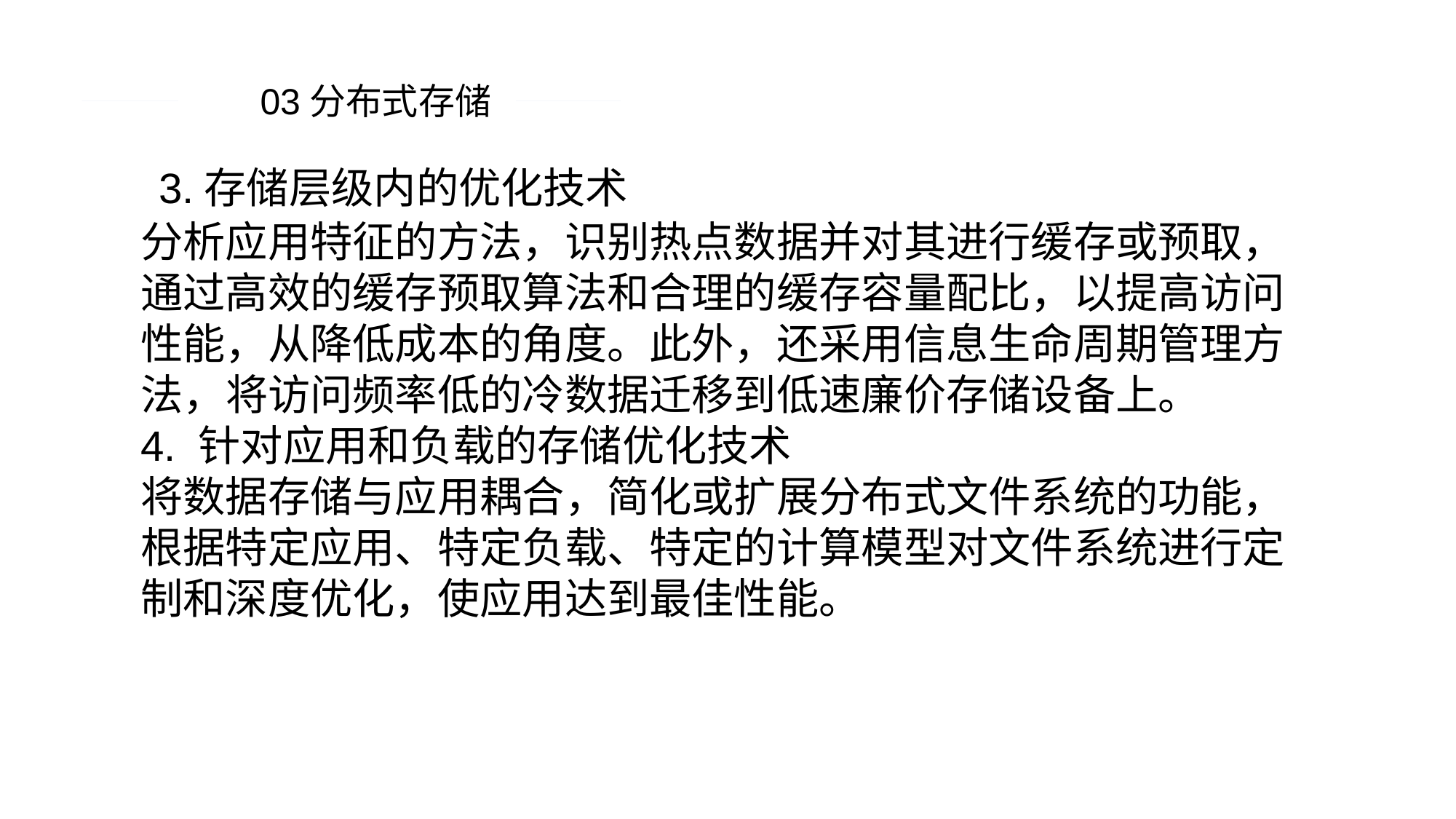

03分布式存储
3.存储层级内的优化技术
分析应用特征的方法，识别热点数据并对其进行缓存或预取，通过高效的缓存预取算法和合理的缓存容量配比，以提高访问性能，从降低成本的角度。此外，还采用信息生命周期管理方法，将访问频率低的冷数据迁移到低速廉价存储设备上。
4. 针对应用和负载的存储优化技术
将数据存储与应用耦合，简化或扩展分布式文件系统的功能，根据特定应用、特定负载、特定的计算模型对文件系统进行定制和深度优化，使应用达到最佳性能。